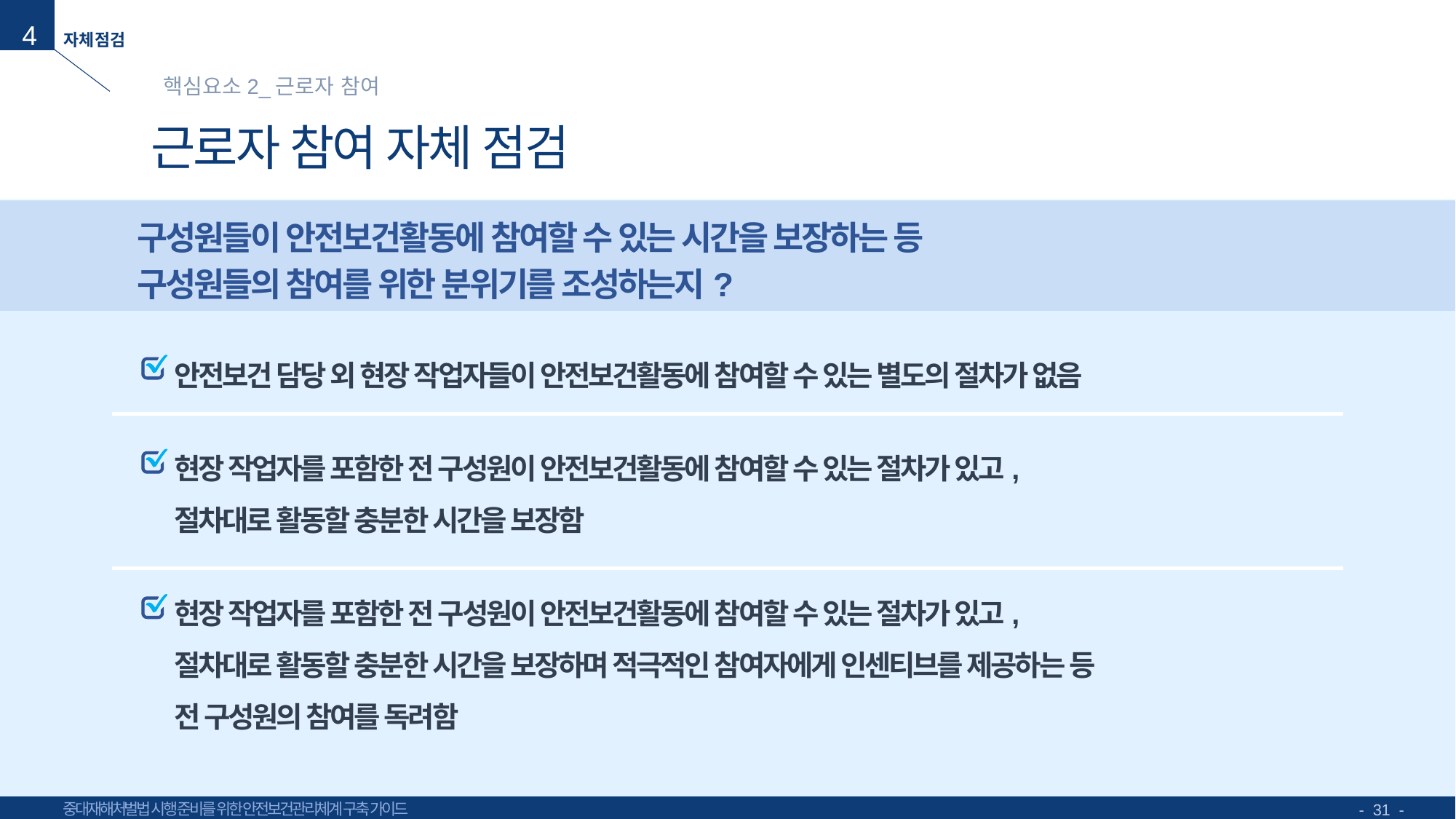

4
핵심요소2_근로자 참여
# 근로자 참여 자체 점검

구성원들이 안전보건활동에 참여할 수 있는 시간을 보장하는 등
구성원들의 참여를 위한 분위기를 조성하는지?
안전보건 담당 외 현장 작업자들이 안전보건활동에 참여할 수 있는 별도의 절차가 없음
현장 작업자를 포함한 전 구성원이 안전보건활동에 참여할 수 있는 절차가 있고,
절차대로 활동할 충분한 시간을 보장함
현장 작업자를 포함한 전 구성원이 안전보건활동에 참여할 수 있는 절차가 있고,
절차대로 활동할 충분한 시간을 보장하며 적극적인 참여자에게 인센티브를 제공하는 등
전 구성원의 참여를 독려함

-  31  -